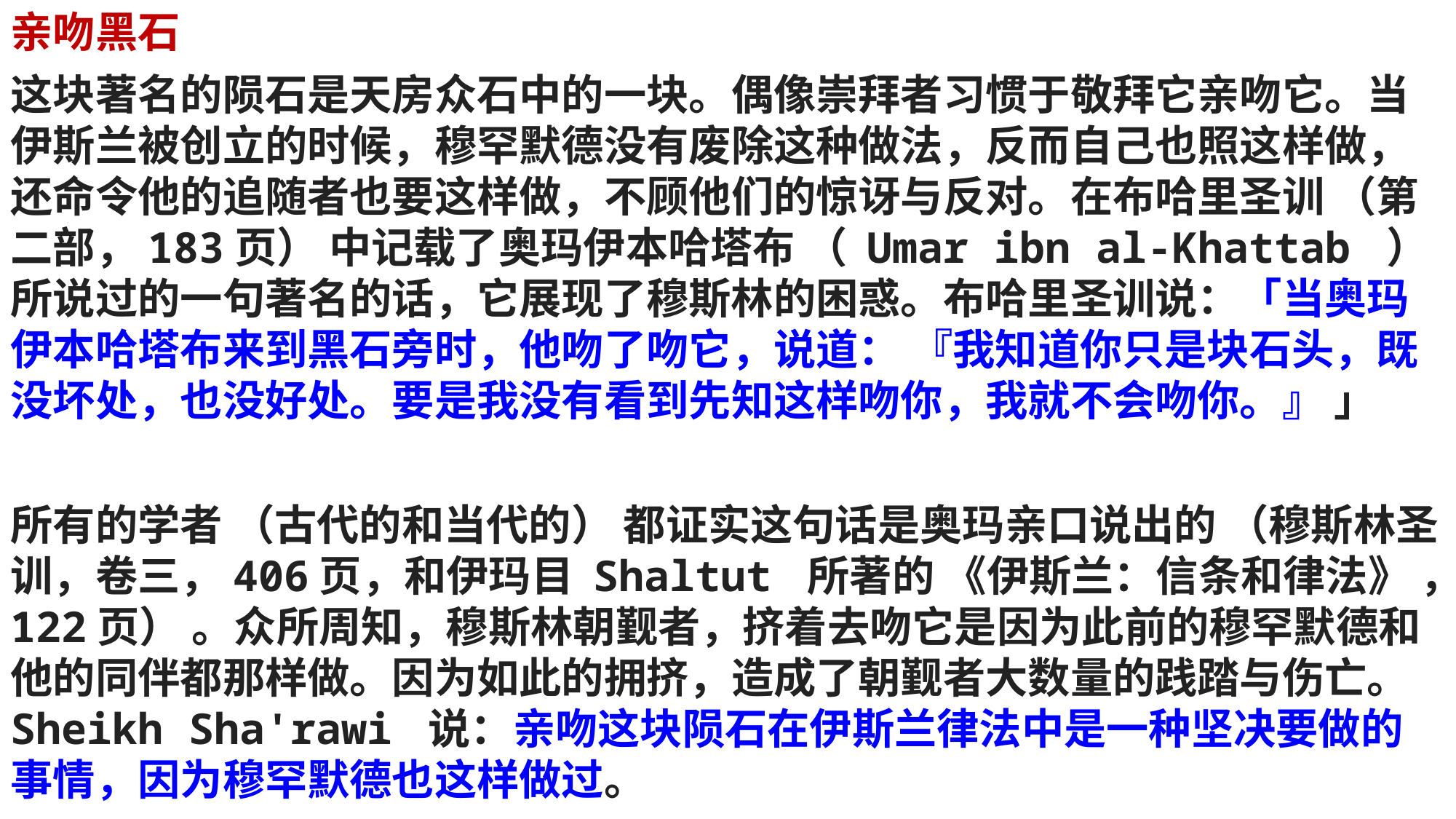

亲吻黑石
这块著名的陨石是天房众石中的一块。偶像崇拜者习惯于敬拜它亲吻它。当伊斯兰被创立的时候，穆罕默德没有废除这种做法，反而自己也照这样做，还命令他的追随者也要这样做，不顾他们的惊讶与反对。在布哈里圣训 （第二部，183页） 中记载了奥玛伊本哈塔布 （ Umar ibn al-Khattab ） 所说过的一句著名的话，它展现了穆斯林的困惑。布哈里圣训说：「当奥玛伊本哈塔布来到黑石旁时，他吻了吻它，说道： 『我知道你只是块石头，既没坏处，也没好处。要是我没有看到先知这样吻你，我就不会吻你。』 」

所有的学者 （古代的和当代的） 都证实这句话是奥玛亲口说出的 （穆斯林圣训，卷三，406页，和伊玛目 Shaltut 所著的 《伊斯兰：信条和律法》 ，122页） 。众所周知，穆斯林朝觐者，挤着去吻它是因为此前的穆罕默德和他的同伴都那样做。因为如此的拥挤，造成了朝觐者大数量的践踏与伤亡。 Sheikh Sha'rawi 说：亲吻这块陨石在伊斯兰律法中是一种坚决要做的事情，因为穆罕默德也这样做过。